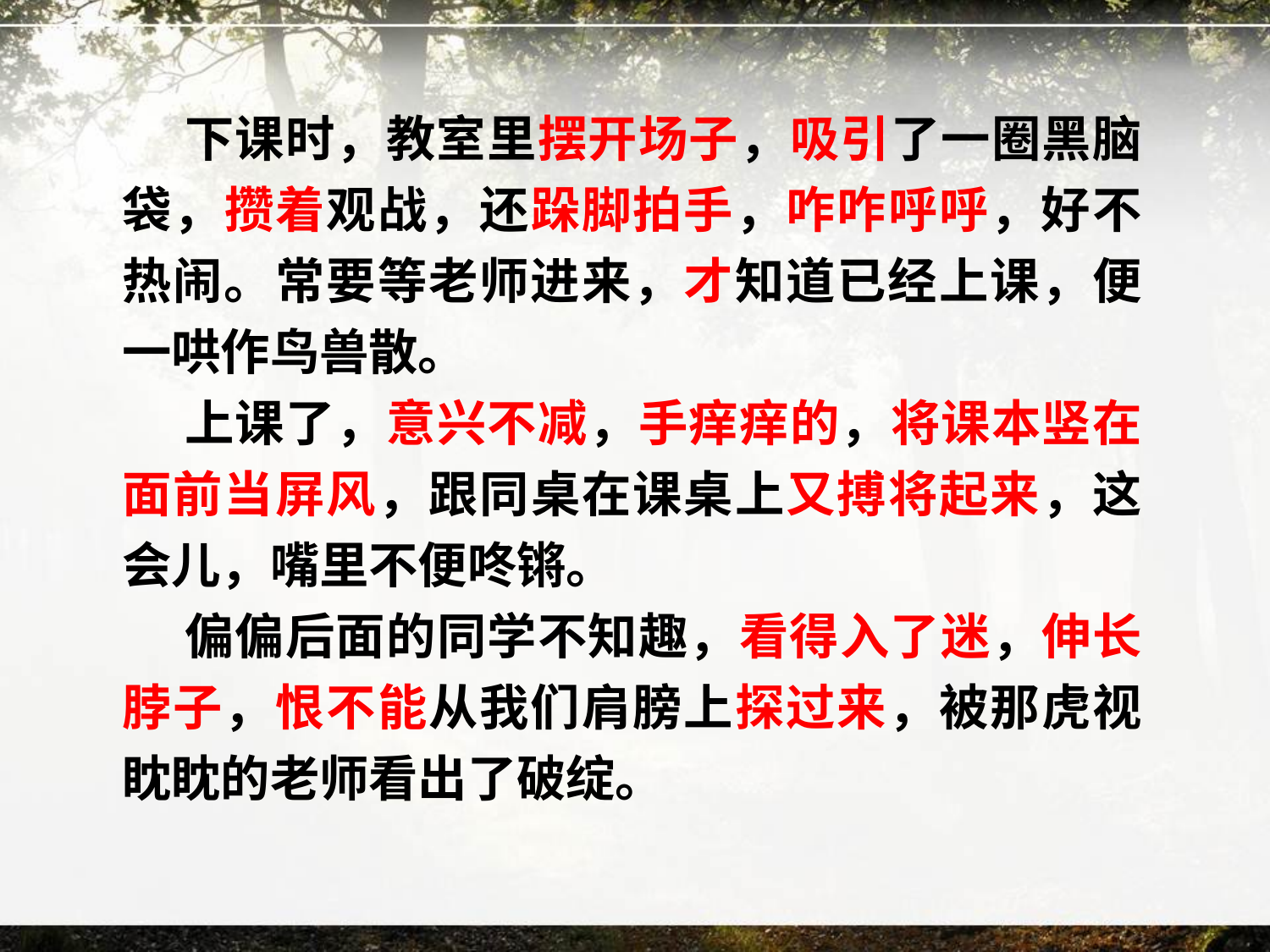

下课时，教室里摆开场子，吸引了一圈黑脑袋，攒着观战，还跺脚拍手，咋咋呼呼，好不热闹。常要等老师进来，才知道已经上课，便一哄作鸟兽散。
    上课了，意兴不减，手痒痒的，将课本竖在面前当屏风，跟同桌在课桌上又搏将起来，这会儿，嘴里不便咚锵。
    偏偏后面的同学不知趣，看得入了迷，伸长脖子，恨不能从我们肩膀上探过来，被那虎视眈眈的老师看出了破绽。